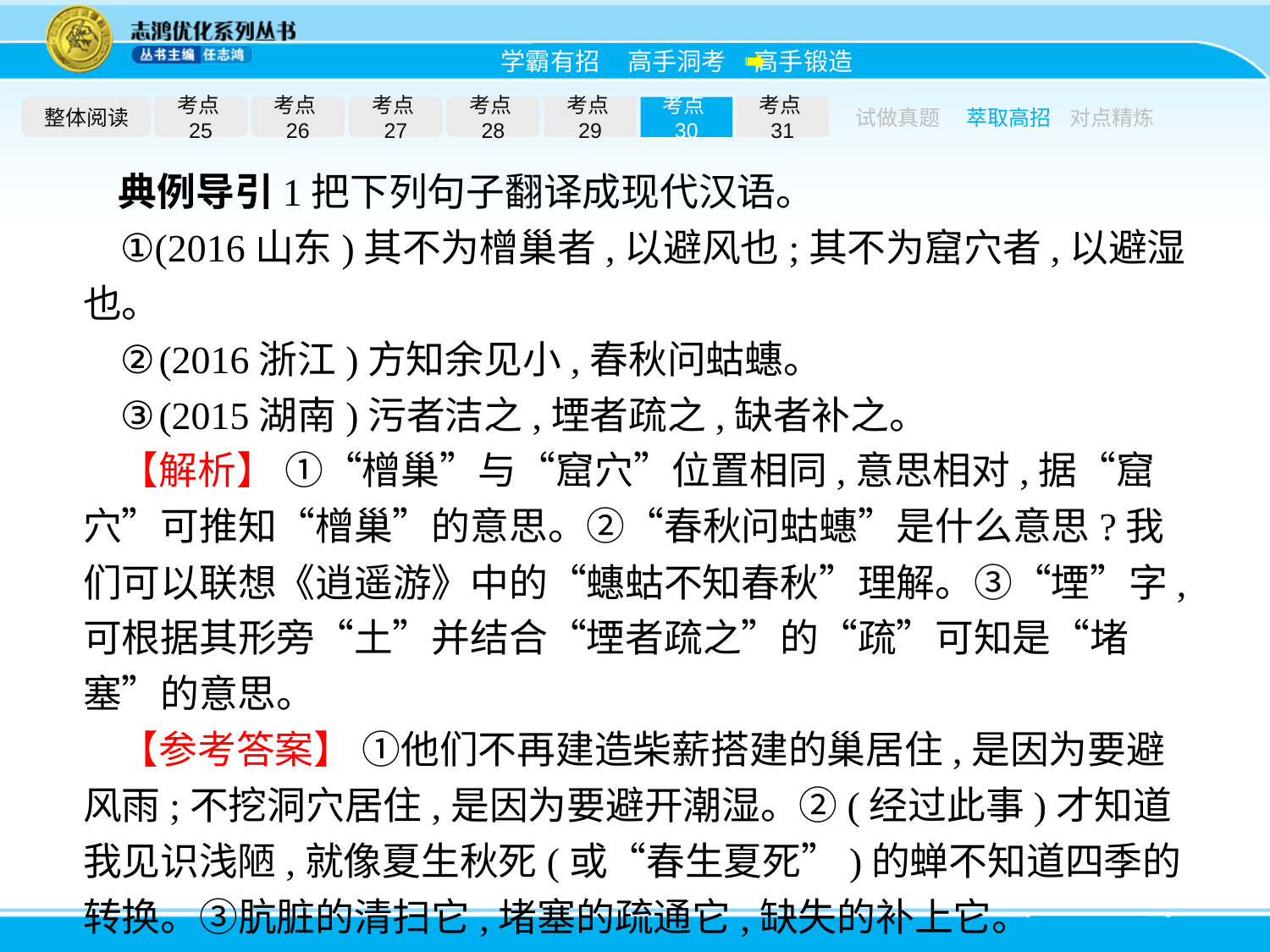

整体阅读
考点25
考点26
考点27
考点28
考点29
考点30
考点31
试做真题
萃取高招
对点精炼
典例导引1把下列句子翻译成现代汉语。
①(2016山东)其不为橧巢者,以避风也;其不为窟穴者,以避湿也。
②(2016浙江)方知余见小,春秋问蛄蟪。
③(2015湖南)污者洁之,堙者疏之,缺者补之。
【解析】 ①“橧巢”与“窟穴”位置相同,意思相对,据“窟穴”可推知“橧巢”的意思。②“春秋问蛄蟪”是什么意思?我们可以联想《逍遥游》中的“蟪蛄不知春秋”理解。③“堙”字,可根据其形旁“土”并结合“堙者疏之”的“疏”可知是“堵塞”的意思。
【参考答案】 ①他们不再建造柴薪搭建的巢居住,是因为要避风雨;不挖洞穴居住,是因为要避开潮湿。②(经过此事)才知道我见识浅陋,就像夏生秋死(或“春生夏死”)的蝉不知道四季的转换。③肮脏的清扫它,堵塞的疏通它,缺失的补上它。